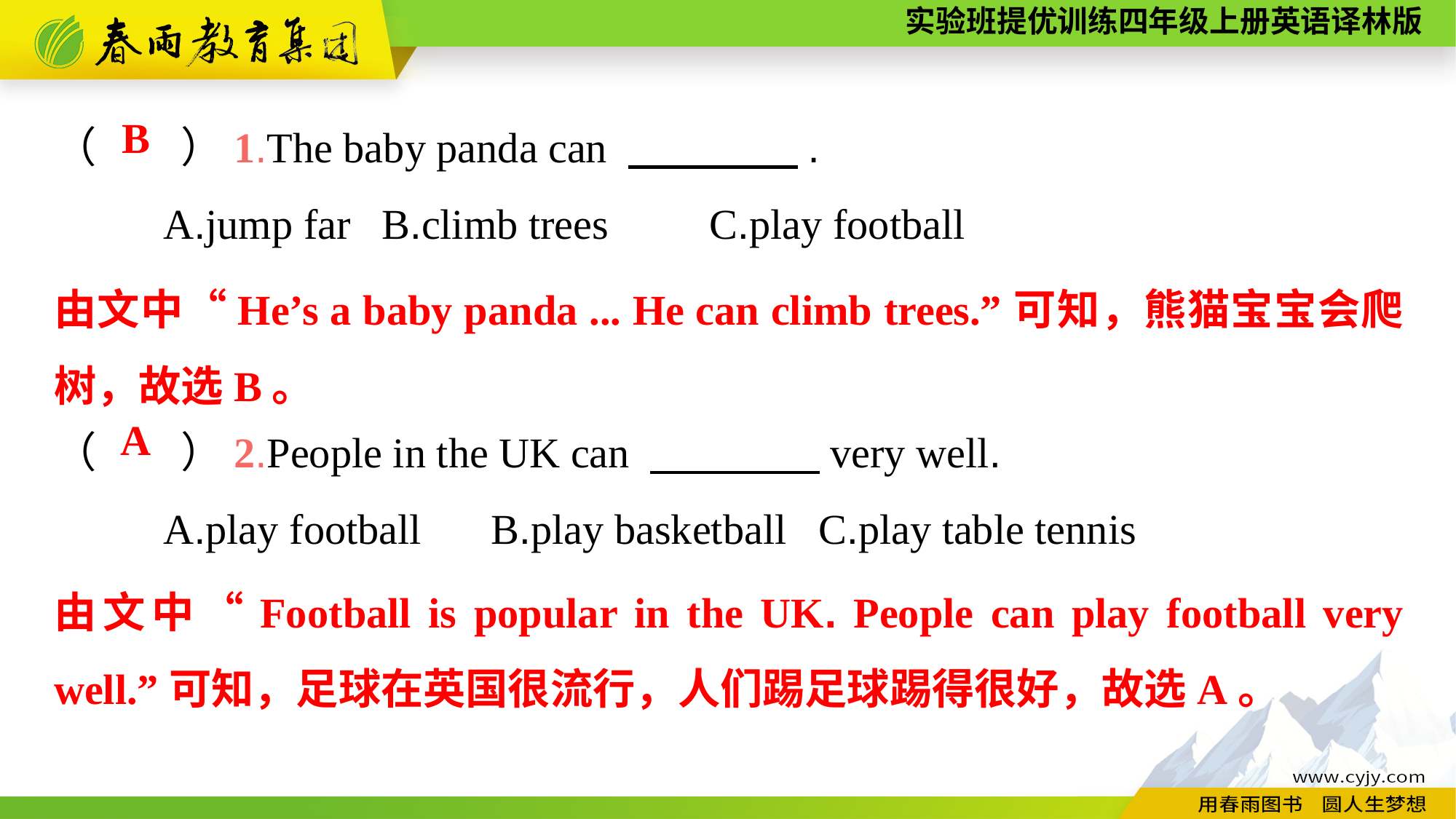

（　　）1.The baby panda can 　　　　.
	A.jump far	B.climb trees	C.play football

（　　）2.People in the UK can 　　　　very well.
	A.play football	B.play basketball	C.play table tennis
B
由文中“He’s a baby panda ... He can climb trees.”可知，熊猫宝宝会爬树，故选B。
A
由文中“Football is popular in the UK. People can play football very well.”可知，足球在英国很流行，人们踢足球踢得很好，故选A。